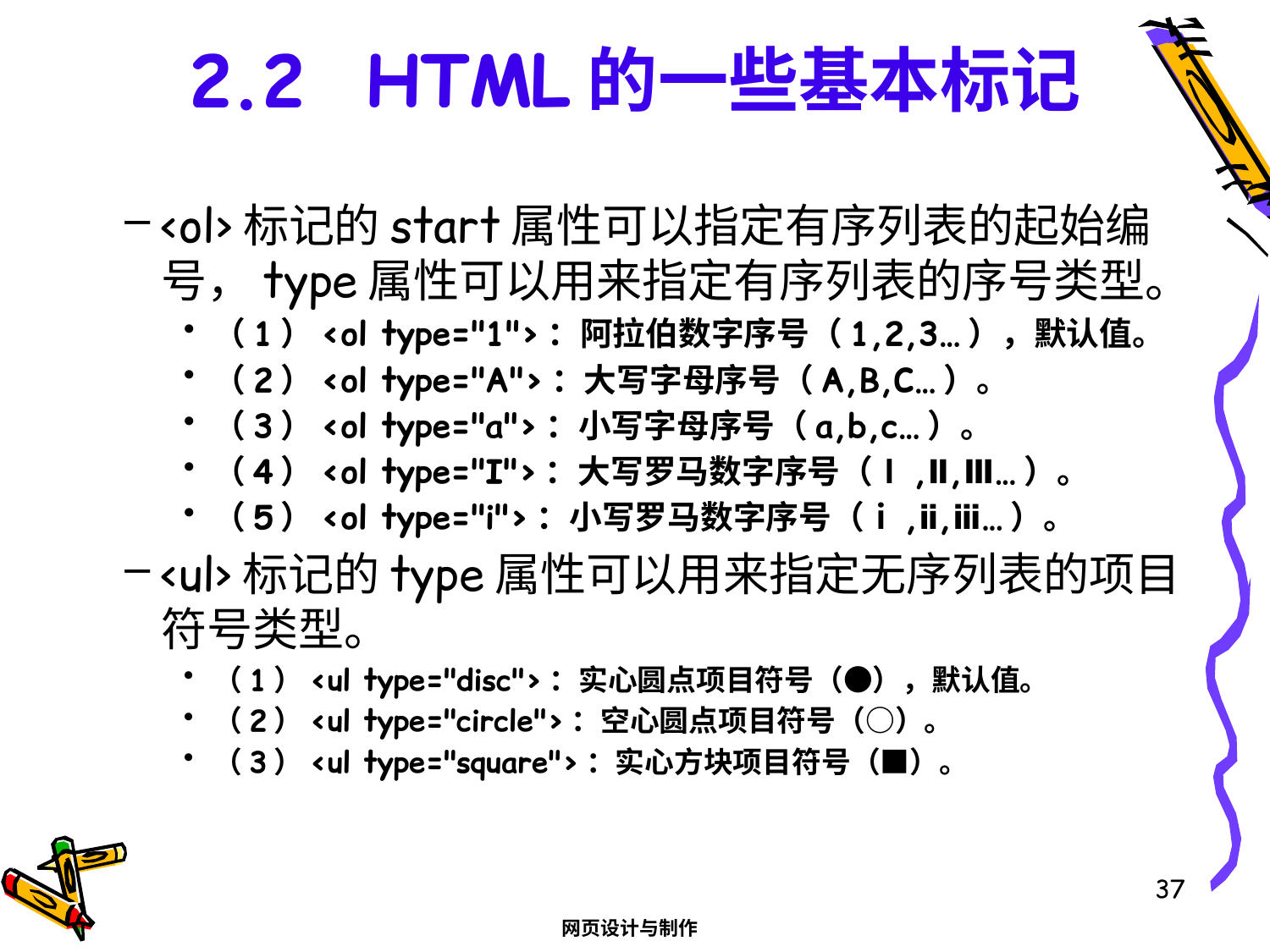

# 2.2  HTML的一些基本标记
<ol>标记的start属性可以指定有序列表的起始编号，type属性可以用来指定有序列表的序号类型。
（1）<ol type="1">：阿拉伯数字序号（1,2,3…），默认值。
（2）<ol type="A">：大写字母序号（A,B,C…）。
（3）<ol type="a">：小写字母序号（a,b,c…）。
（4）<ol type="I">：大写罗马数字序号（Ⅰ,Ⅱ,Ⅲ…）。
（5）<ol type="i">：小写罗马数字序号（ⅰ,ⅱ,ⅲ…）。
<ul>标记的type属性可以用来指定无序列表的项目符号类型。
（1）<ul type="disc">：实心圆点项目符号（●），默认值。
（2）<ul type="circle">：空心圆点项目符号（○）。
（3）<ul type="square">：实心方块项目符号（■）。
37
网页设计与制作